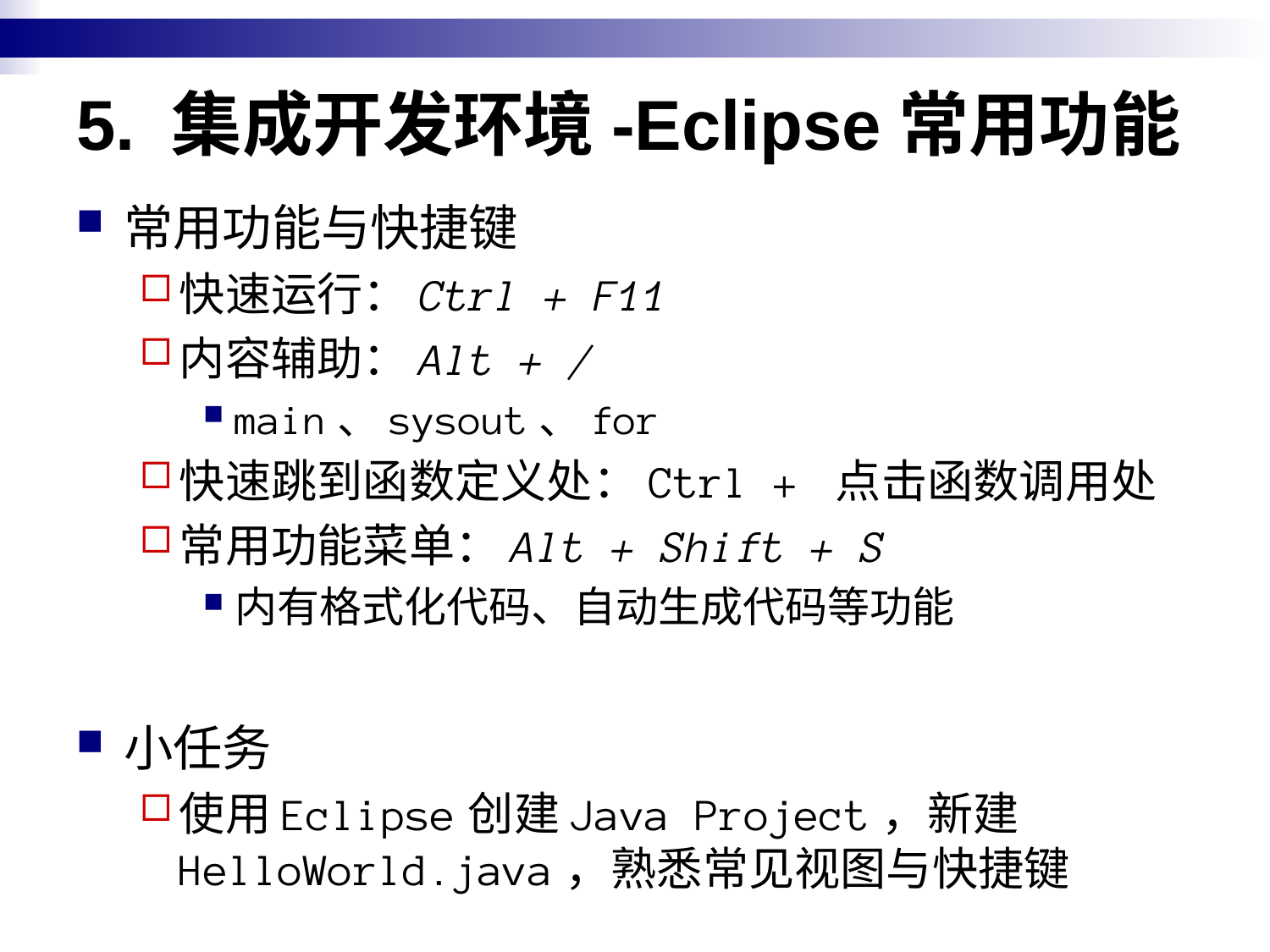

# 5. 集成开发环境-Eclipse常用功能
常用功能与快捷键
快速运行：Ctrl + F11
内容辅助：Alt + /
main、sysout、for
快速跳到函数定义处：Ctrl + 点击函数调用处
常用功能菜单：Alt + Shift + S
内有格式化代码、自动生成代码等功能

小任务
使用Eclipse创建Java Project，新建HelloWorld.java，熟悉常见视图与快捷键